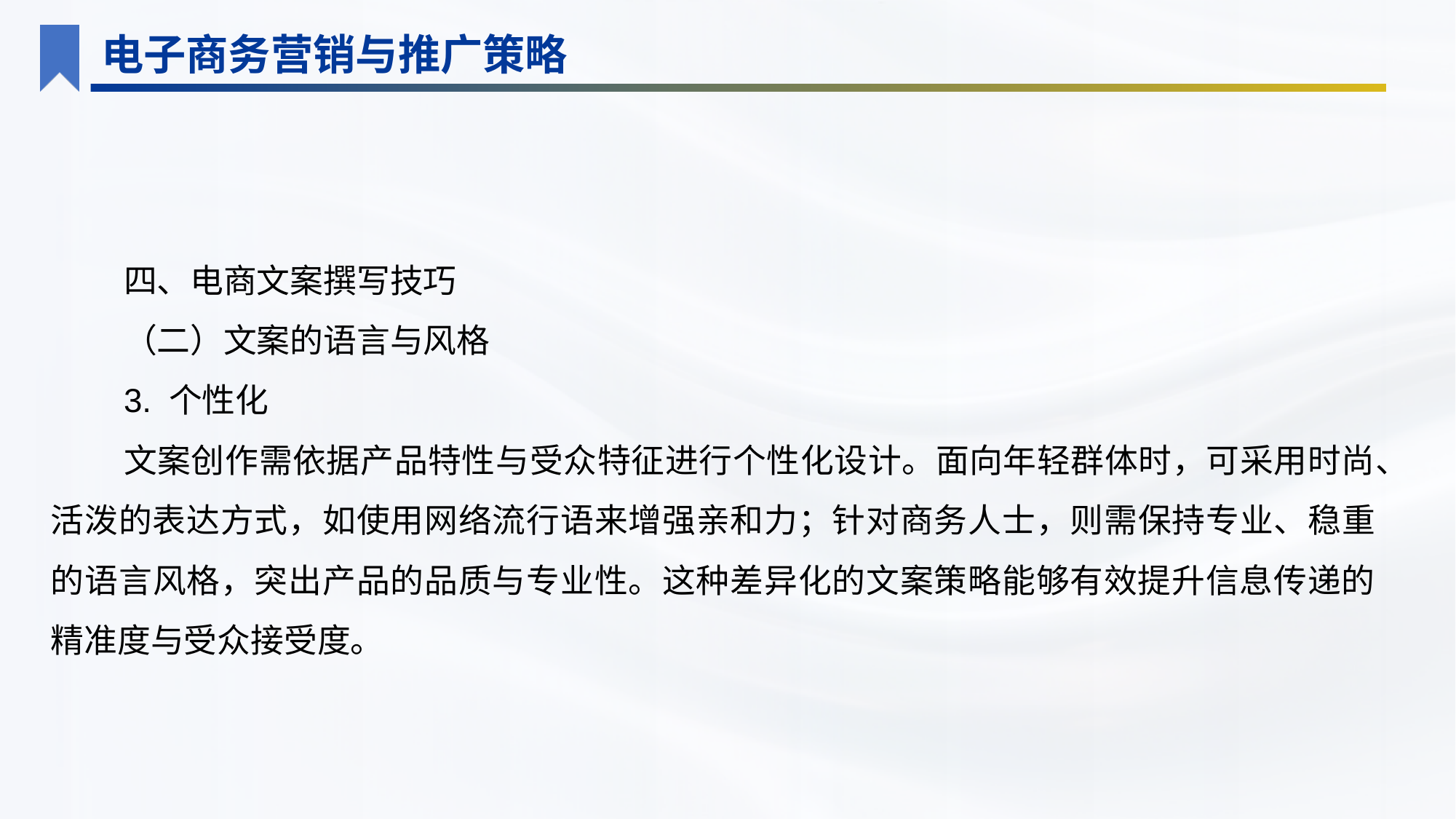

电子商务营销与推广策略
四、电商文案撰写技巧
（二）文案的语言与风格
3. 个性化
文案创作需依据产品特性与受众特征进行个性化设计。面向年轻群体时，可采用时尚、活泼的表达方式，如使用网络流行语来增强亲和力；针对商务人士，则需保持专业、稳重的语言风格，突出产品的品质与专业性。这种差异化的文案策略能够有效提升信息传递的精准度与受众接受度。